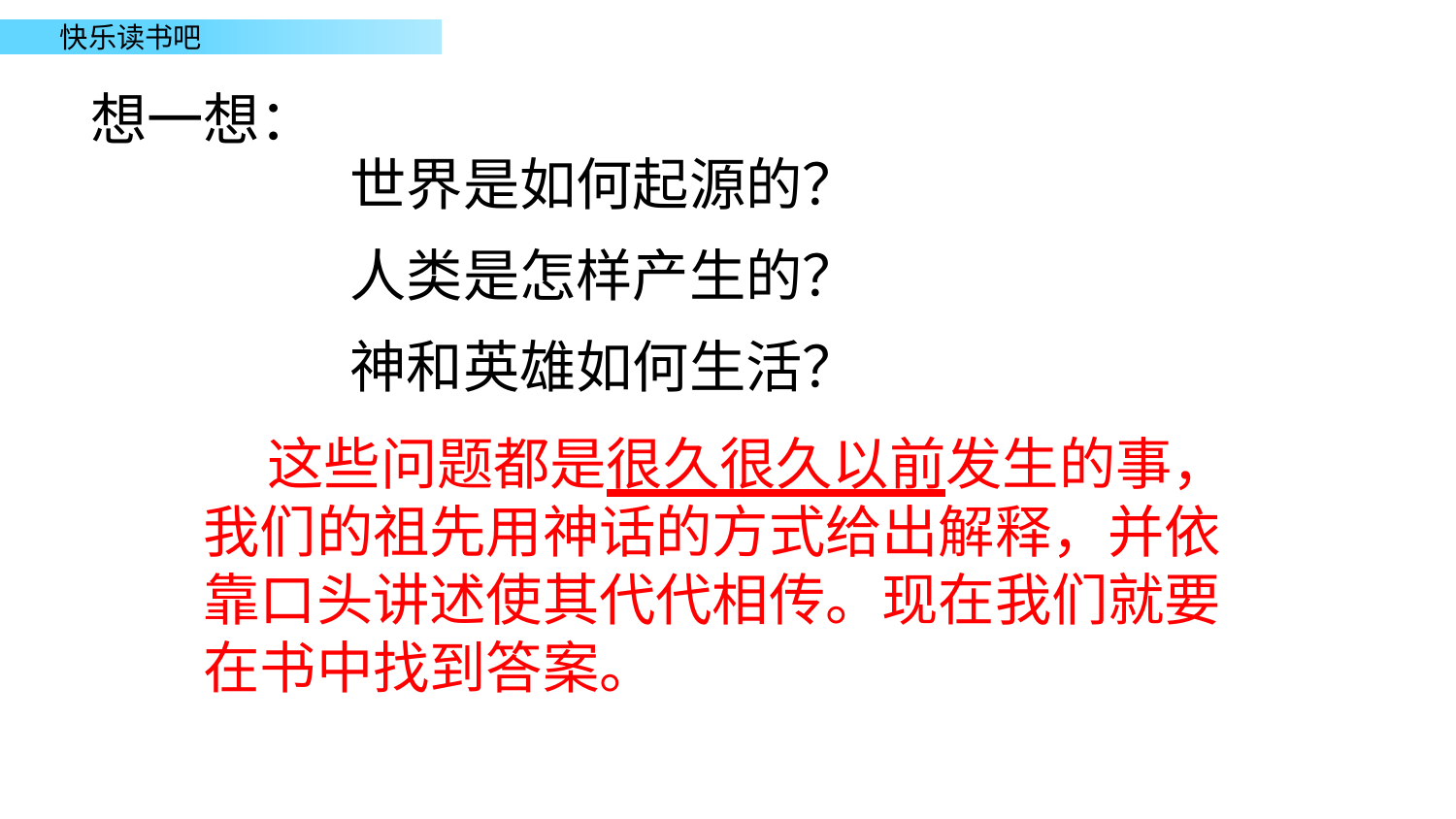

想一想：
世界是如何起源的？
人类是怎样产生的？
神和英雄如何生活？
    这些问题都是很久很久以前发生的事，我们的祖先用神话的方式给出解释，并依靠口头讲述使其代代相传。现在我们就要在书中找到答案。